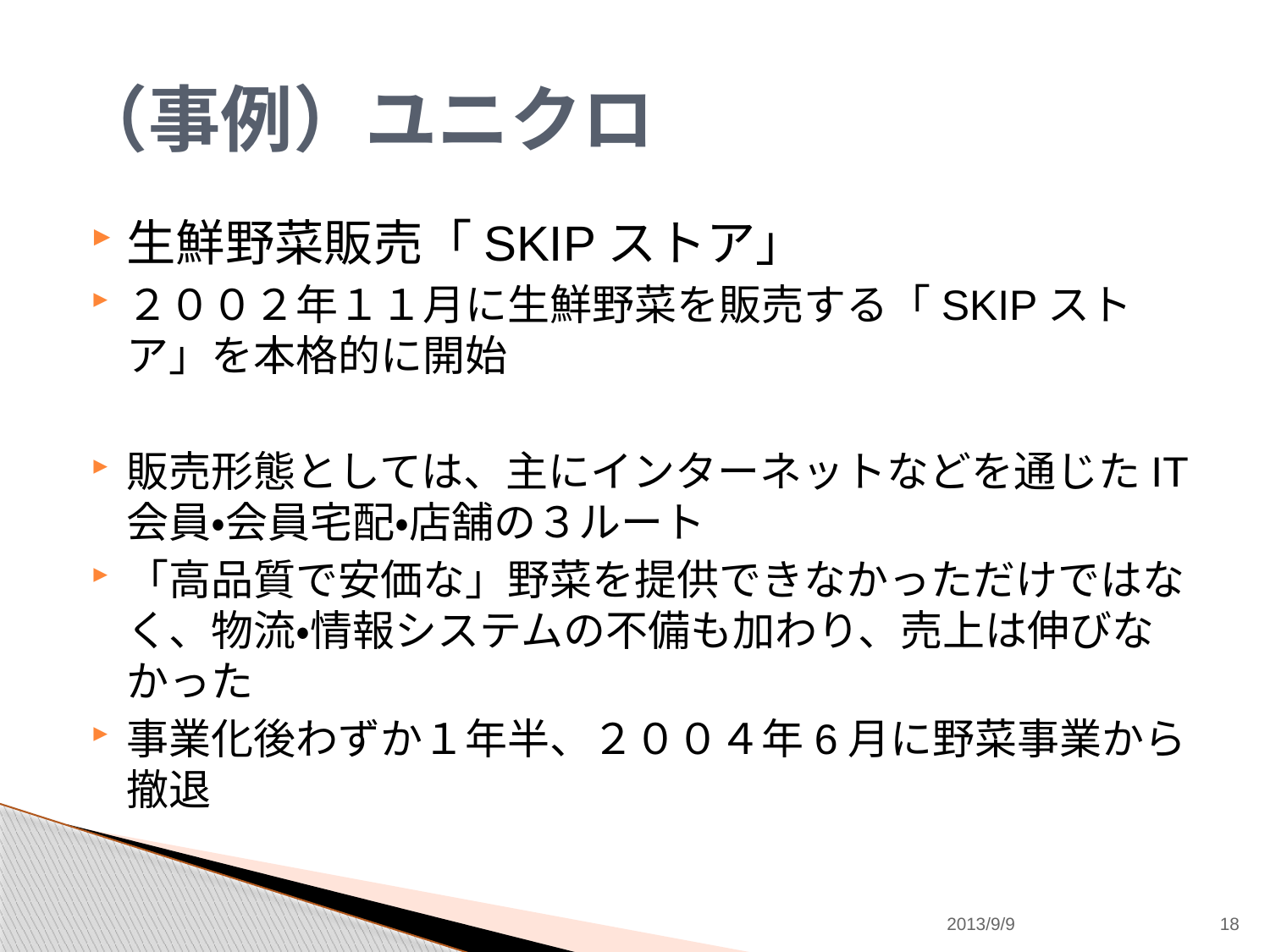

# （事例）ユニクロ
生鮮野菜販売「SKIPストア」
２００２年１１月に生鮮野菜を販売する「SKIPストア」を本格的に開始

販売形態としては、主にインターネットなどを通じたIT会員・会員宅配・店舗の３ルート
「高品質で安価な」野菜を提供できなかっただけではなく、物流・情報システムの不備も加わり、売上は伸びなかった
事業化後わずか１年半、２００４年6月に野菜事業から撤退
2013/9/9
18